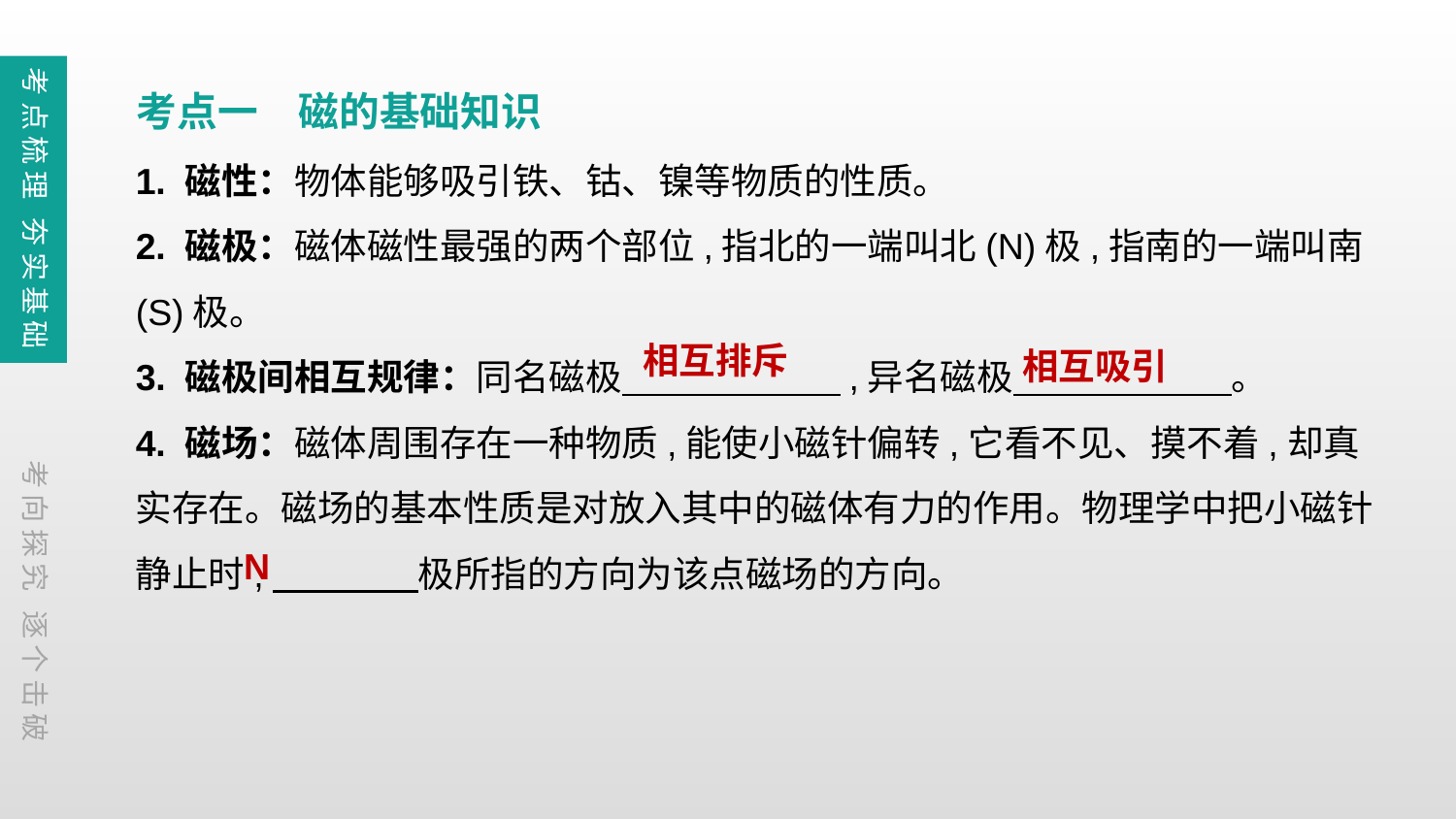

考点梳理 夯实基础
考点一　磁的基础知识
1. 磁性：物体能够吸引铁、钴、镍等物质的性质。
2. 磁极：磁体磁性最强的两个部位,指北的一端叫北(N)极,指南的一端叫南(S)极。
3. 磁极间相互规律：同名磁极　　　　　　,异名磁极　　　　　　。
4. 磁场：磁体周围存在一种物质,能使小磁针偏转,它看不见、摸不着,却真实存在。磁场的基本性质是对放入其中的磁体有力的作用。物理学中把小磁针静止时,　　　　极所指的方向为该点磁场的方向。
相互排斥
相互吸引
考向探究 逐个击破
N